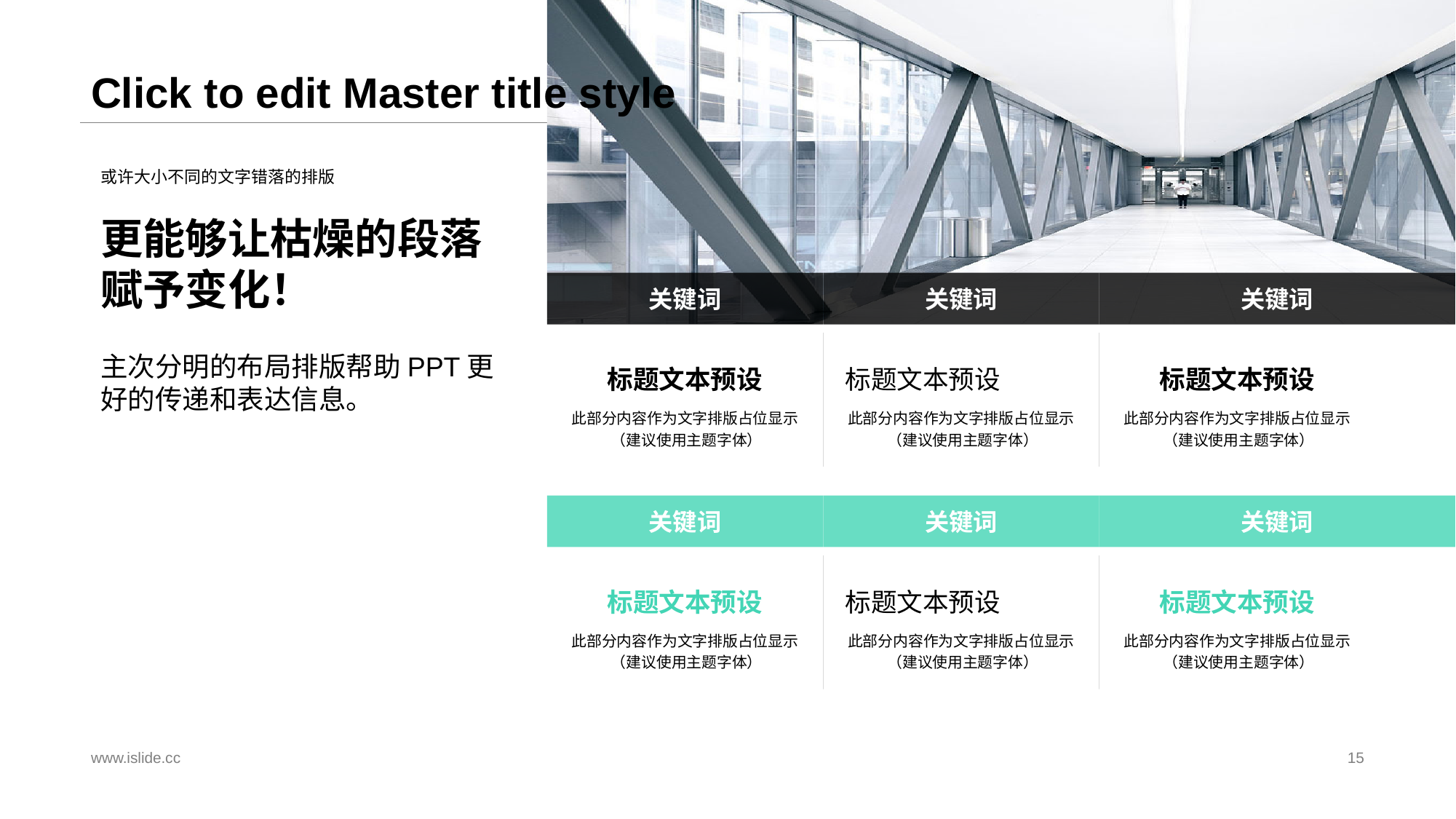

# Click to edit Master title style
或许大小不同的文字错落的排版
更能够让枯燥的段落赋予变化！
关键词
关键词
关键词
主次分明的布局排版帮助PPT更好的传递和表达信息。
标题文本预设
标题文本预设
标题文本预设
此部分内容作为文字排版占位显示
 （建议使用主题字体）
此部分内容作为文字排版占位显示
 （建议使用主题字体）
此部分内容作为文字排版占位显示
 （建议使用主题字体）
关键词
关键词
关键词
标题文本预设
标题文本预设
标题文本预设
此部分内容作为文字排版占位显示
 （建议使用主题字体）
此部分内容作为文字排版占位显示
 （建议使用主题字体）
此部分内容作为文字排版占位显示
 （建议使用主题字体）
www.islide.cc
15